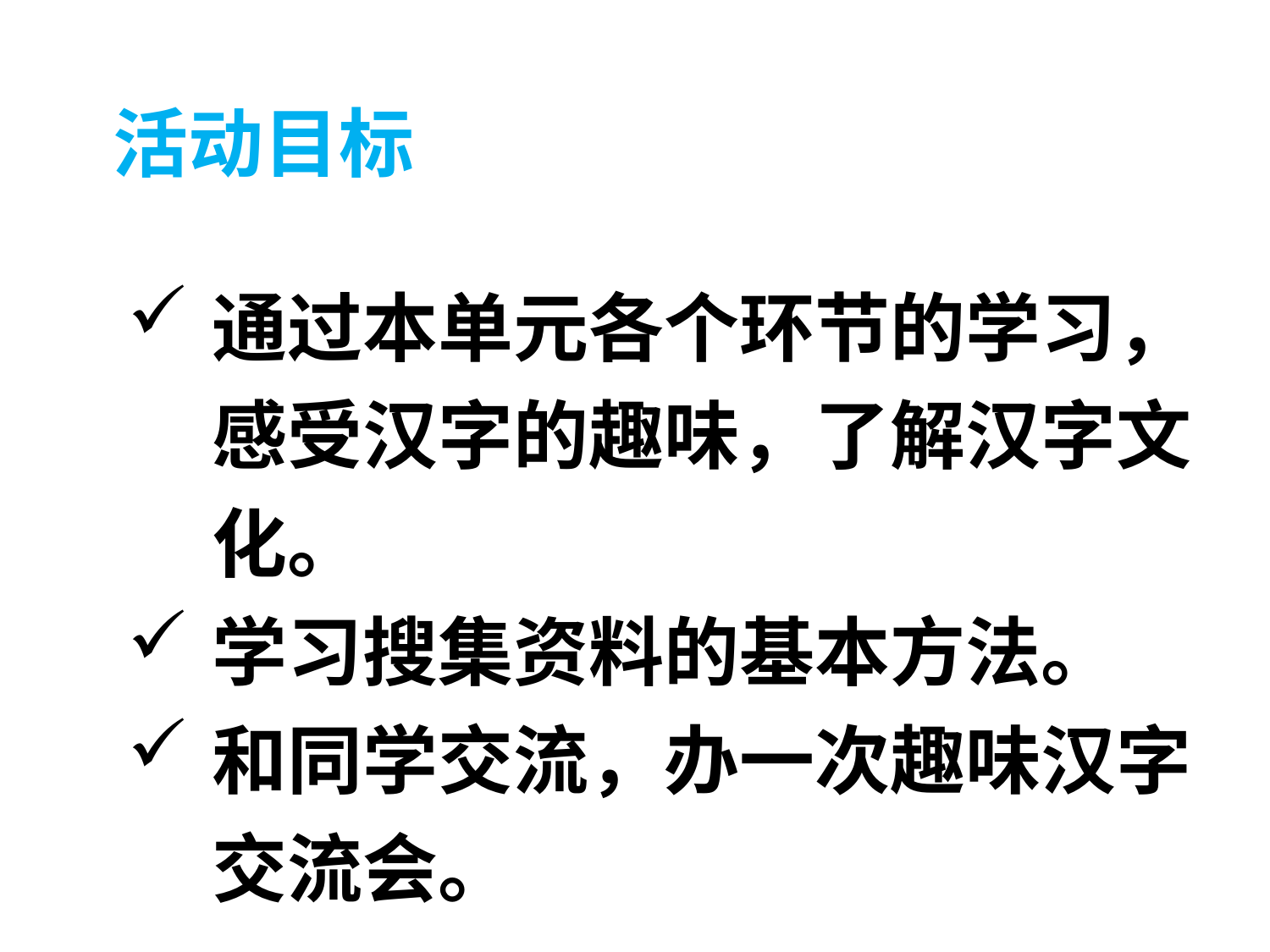

活动目标
通过本单元各个环节的学习，感受汉字的趣味，了解汉字文化。
学习搜集资料的基本方法。
和同学交流，办一次趣味汉字交流会。